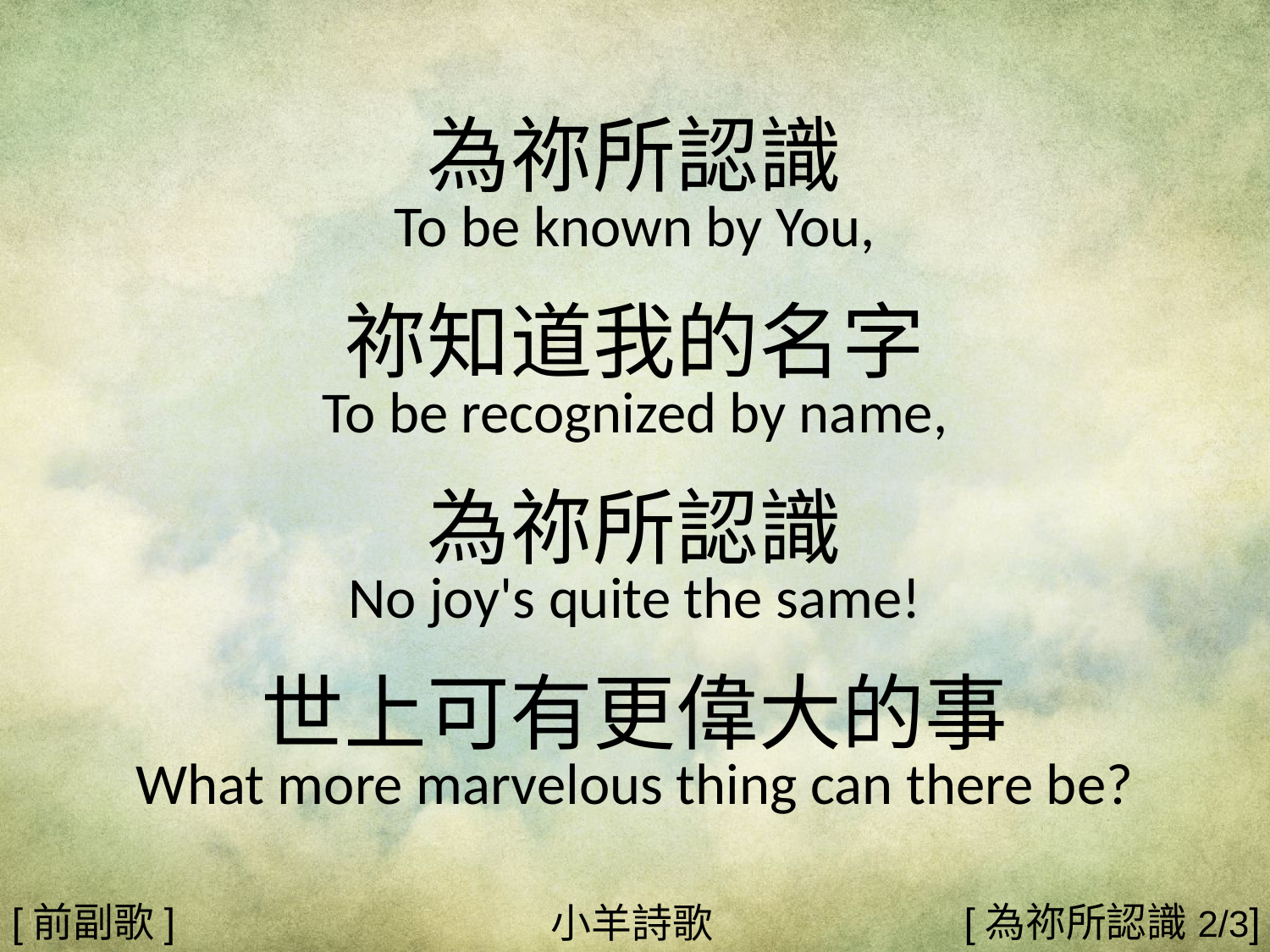

為祢所認識
To be known by You,

祢知道我的名字
To be recognized by name,

為祢所認識
No joy's quite the same!

世上可有更偉大的事
What more marvelous thing can there be?
#

[前副歌]
[為祢所認識2/3]
小羊詩歌